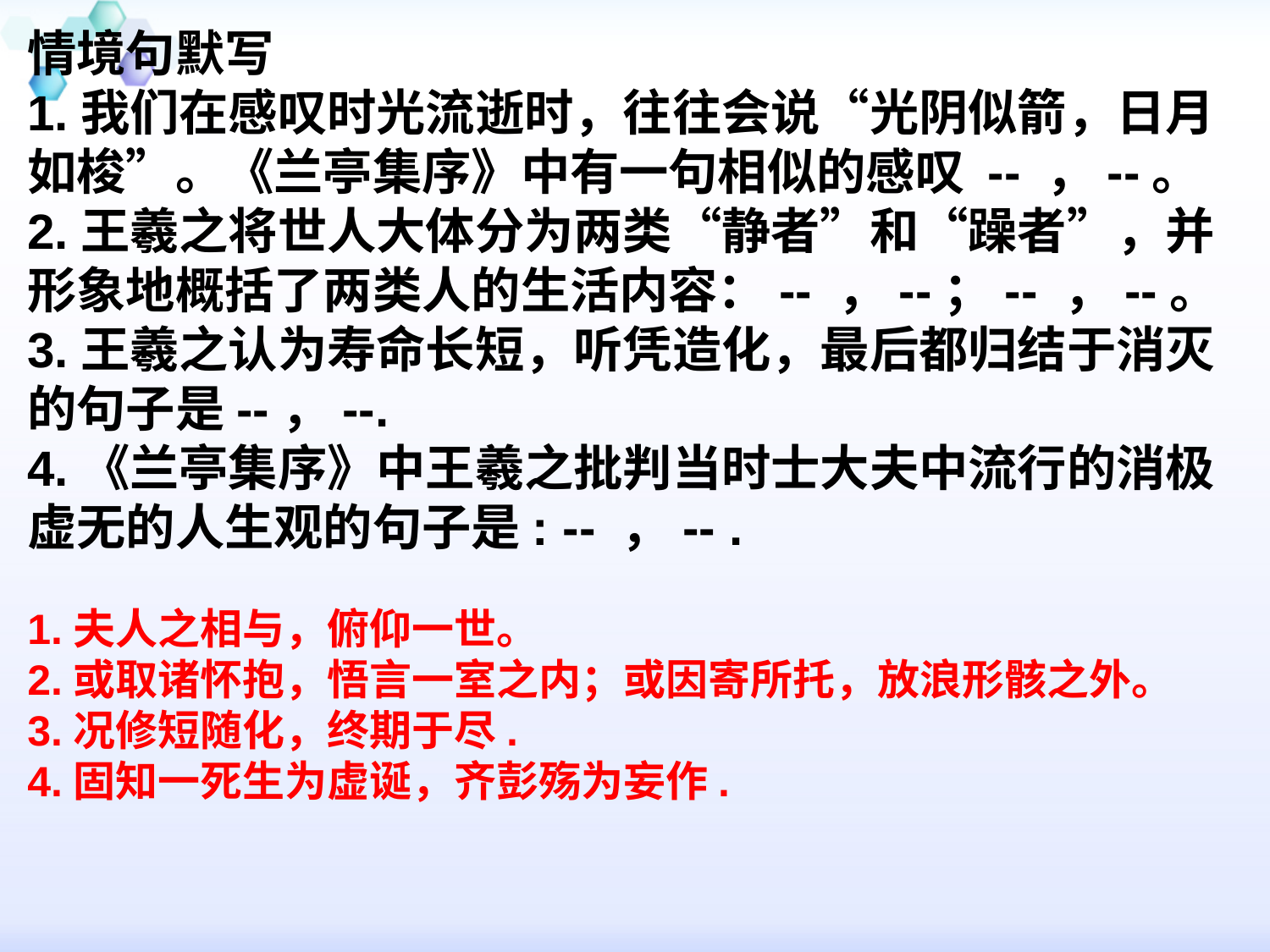

情境句默写
1.我们在感叹时光流逝时，往往会说“光阴似箭，日月如梭”。《兰亭集序》中有一句相似的感叹 -- ，--。
2.王羲之将世人大体分为两类“静者”和“躁者”，并形象地概括了两类人的生活内容：-- ，--；-- ，--。
3.王羲之认为寿命长短，听凭造化，最后都归结于消灭的句子是--，--.
4.《兰亭集序》中王羲之批判当时士大夫中流行的消极虚无的人生观的句子是: -- ，-- .
1.夫人之相与，俯仰一世。
2.或取诸怀抱，悟言一室之内；或因寄所托，放浪形骸之外。
3.况修短随化，终期于尽.
4.固知一死生为虚诞，齐彭殇为妄作.